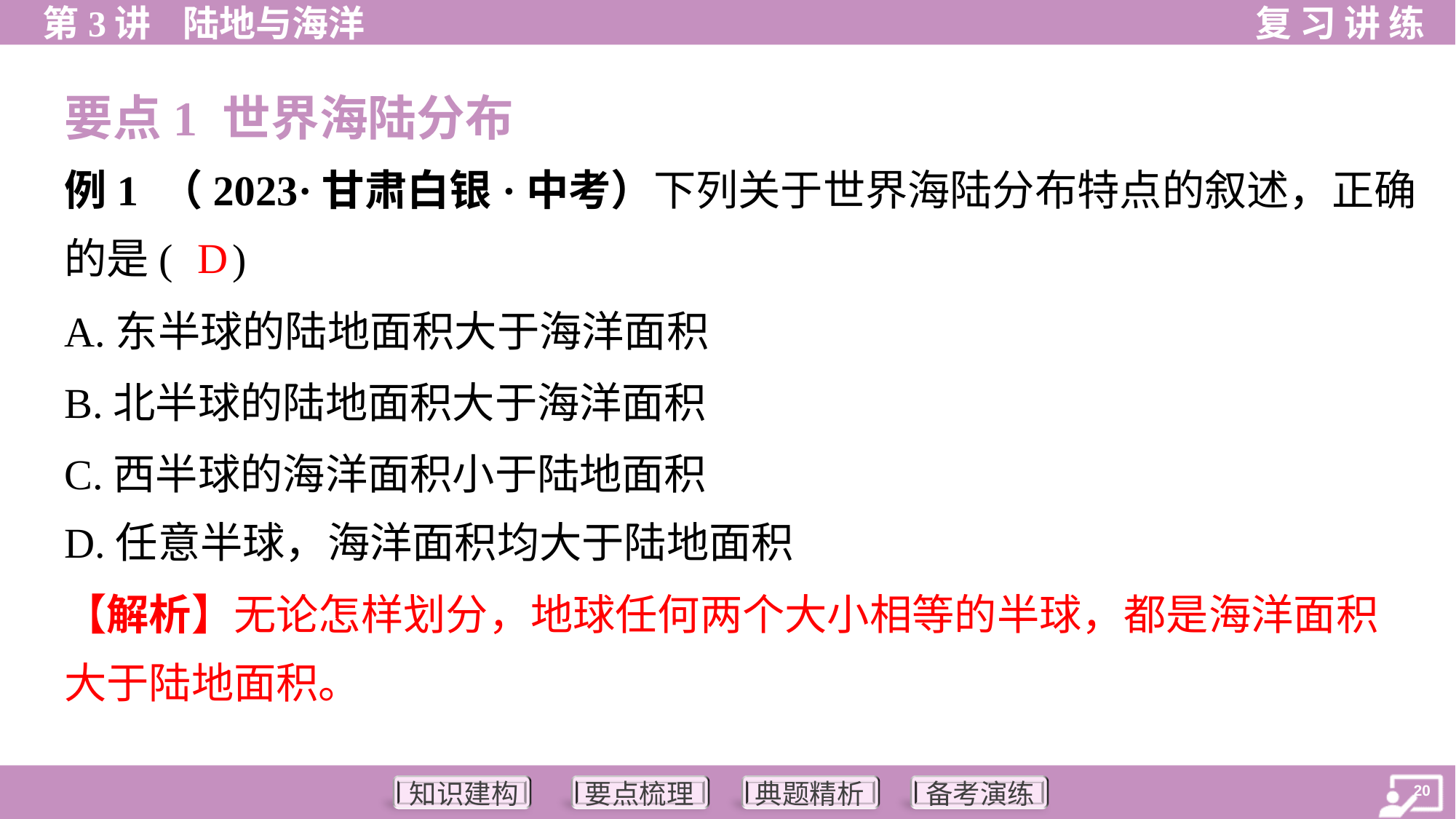

要点1 世界海陆分布
例1 （2023·甘肃白银·中考）下列关于世界海陆分布特点的叙述，正确
的是(     )
D
A.东半球的陆地面积大于海洋面积
B.北半球的陆地面积大于海洋面积
C.西半球的海洋面积小于陆地面积
D.任意半球，海洋面积均大于陆地面积
【解析】无论怎样划分，地球任何两个大小相等的半球，都是海洋面积
大于陆地面积。